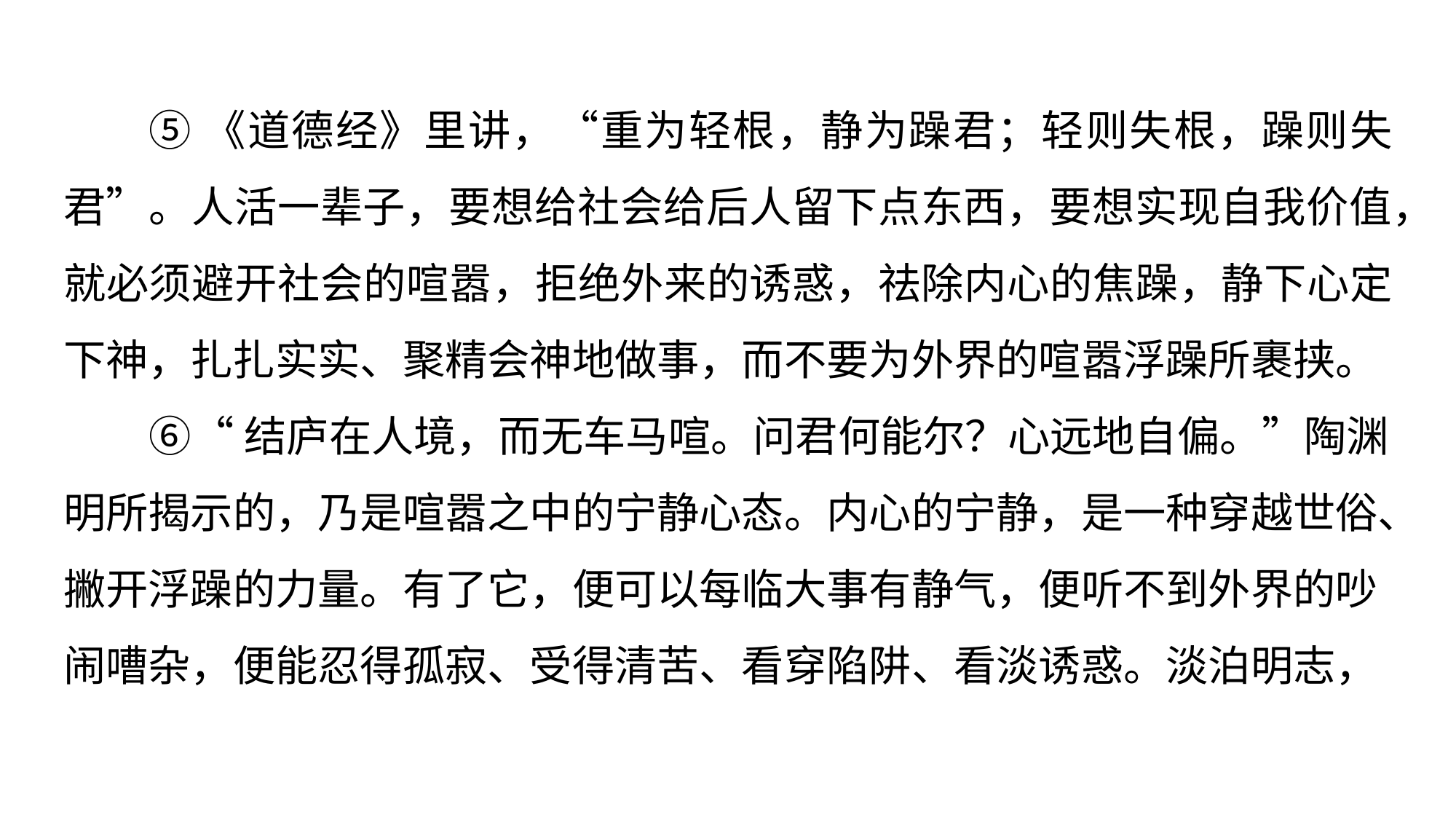

⑤《道德经》里讲，“重为轻根，静为躁君；轻则失根，躁则失君”。人活一辈子，要想给社会给后人留下点东西，要想实现自我价值，就必须避开社会的喧嚣，拒绝外来的诱惑，祛除内心的焦躁，静下心定下神，扎扎实实、聚精会神地做事，而不要为外界的喧嚣浮躁所裹挟。
⑥“结庐在人境，而无车马喧。问君何能尔？心远地自偏。”陶渊明所揭示的，乃是喧嚣之中的宁静心态。内心的宁静，是一种穿越世俗、撇开浮躁的力量。有了它，便可以每临大事有静气，便听不到外界的吵闹嘈杂，便能忍得孤寂、受得清苦、看穿陷阱、看淡诱惑。淡泊明志，